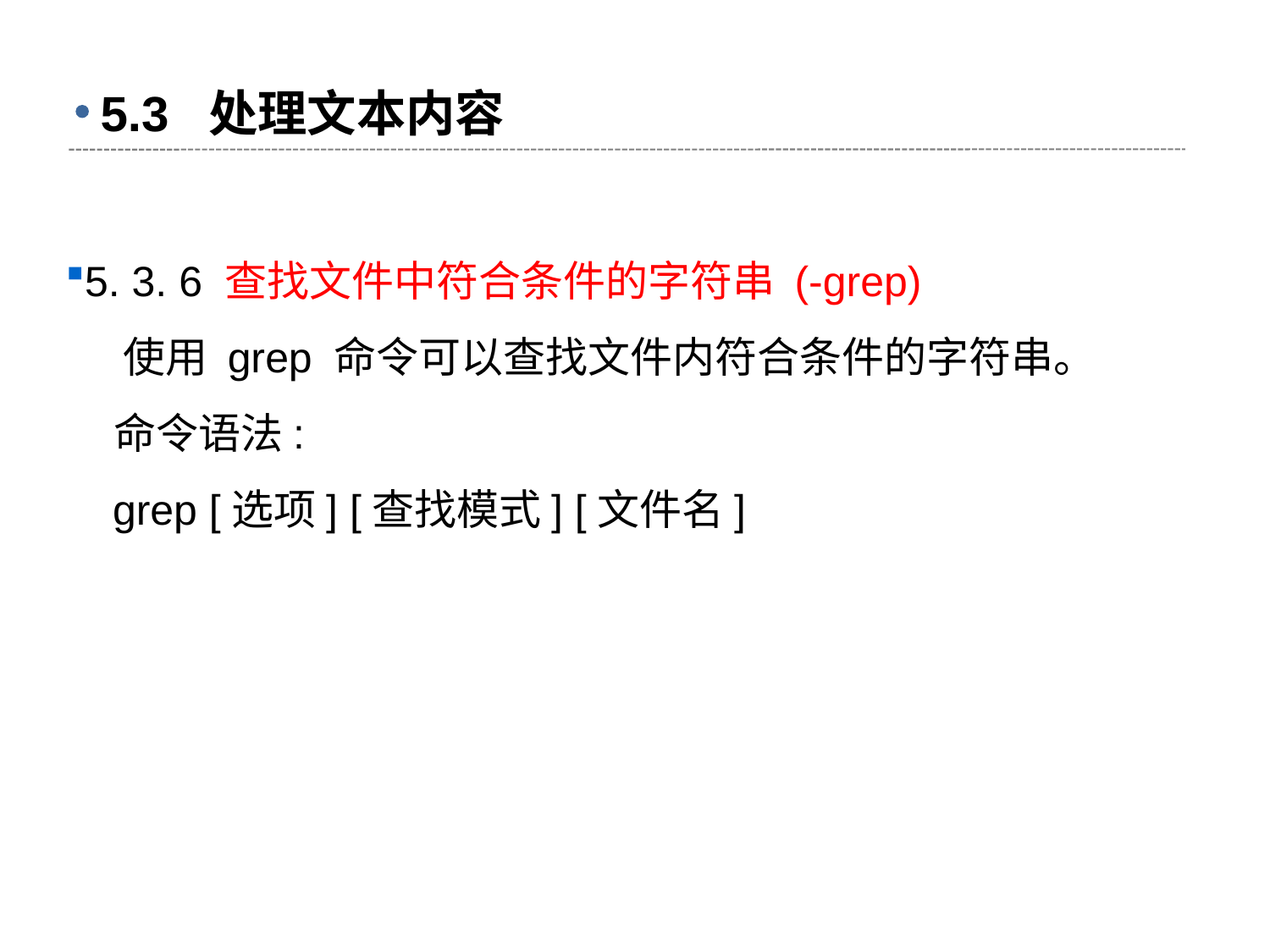

# 5.3  处理文本内容
5. 3. 6 查找文件中符合条件的字符串 (-grep)
     使用 grep 命令可以查找文件内符合条件的字符串。
    命令语法:
    grep [选项] [查找模式] [文件名]